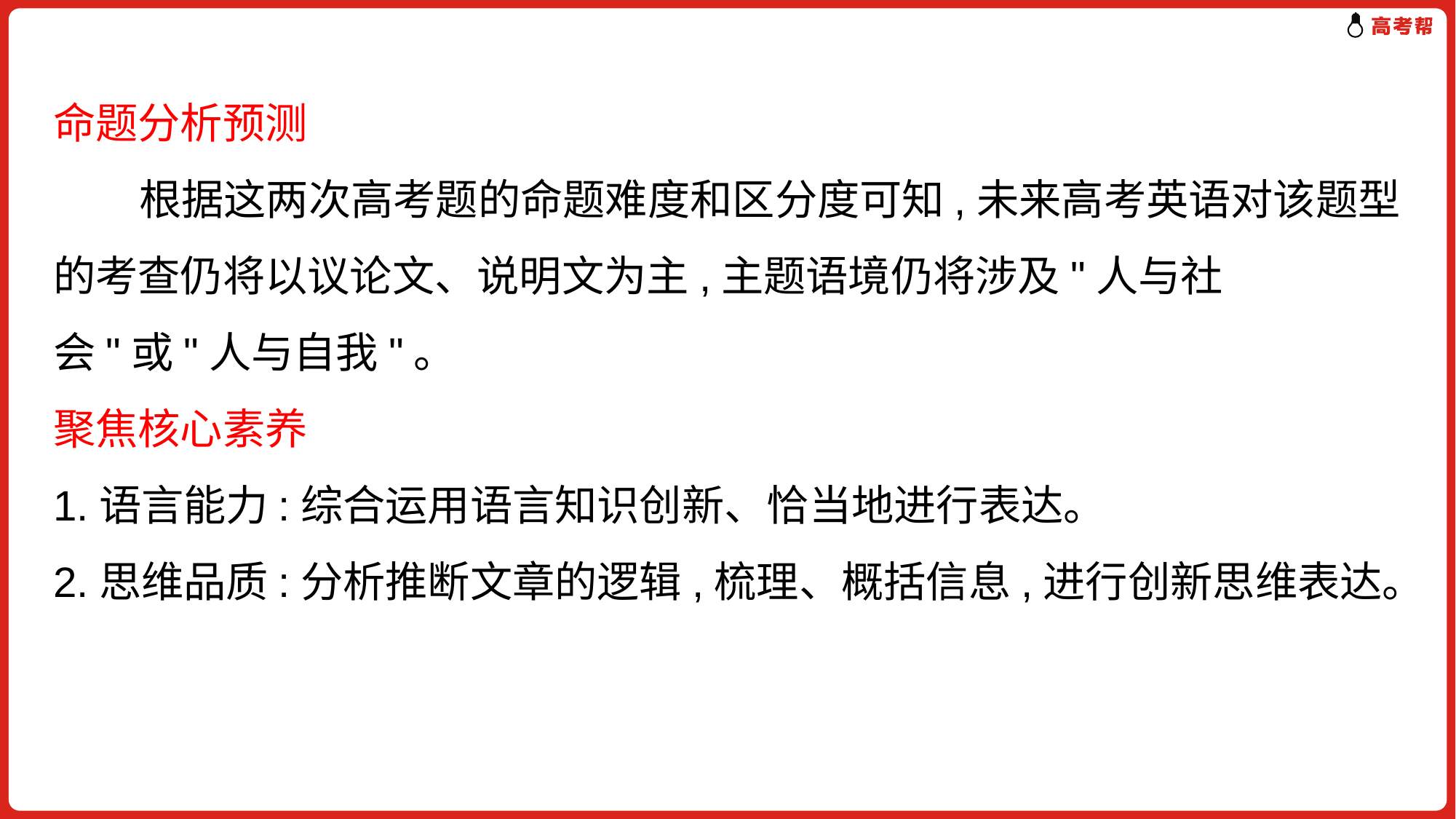

命题分析预测
        根据这两次高考题的命题难度和区分度可知,未来高考英语对该题型的考查仍将以议论文、说明文为主,主题语境仍将涉及"人与社会"或"人与自我"。
聚焦核心素养
1.语言能力:综合运用语言知识创新、恰当地进行表达。
2.思维品质:分析推断文章的逻辑,梳理、概括信息,进行创新思维表达。